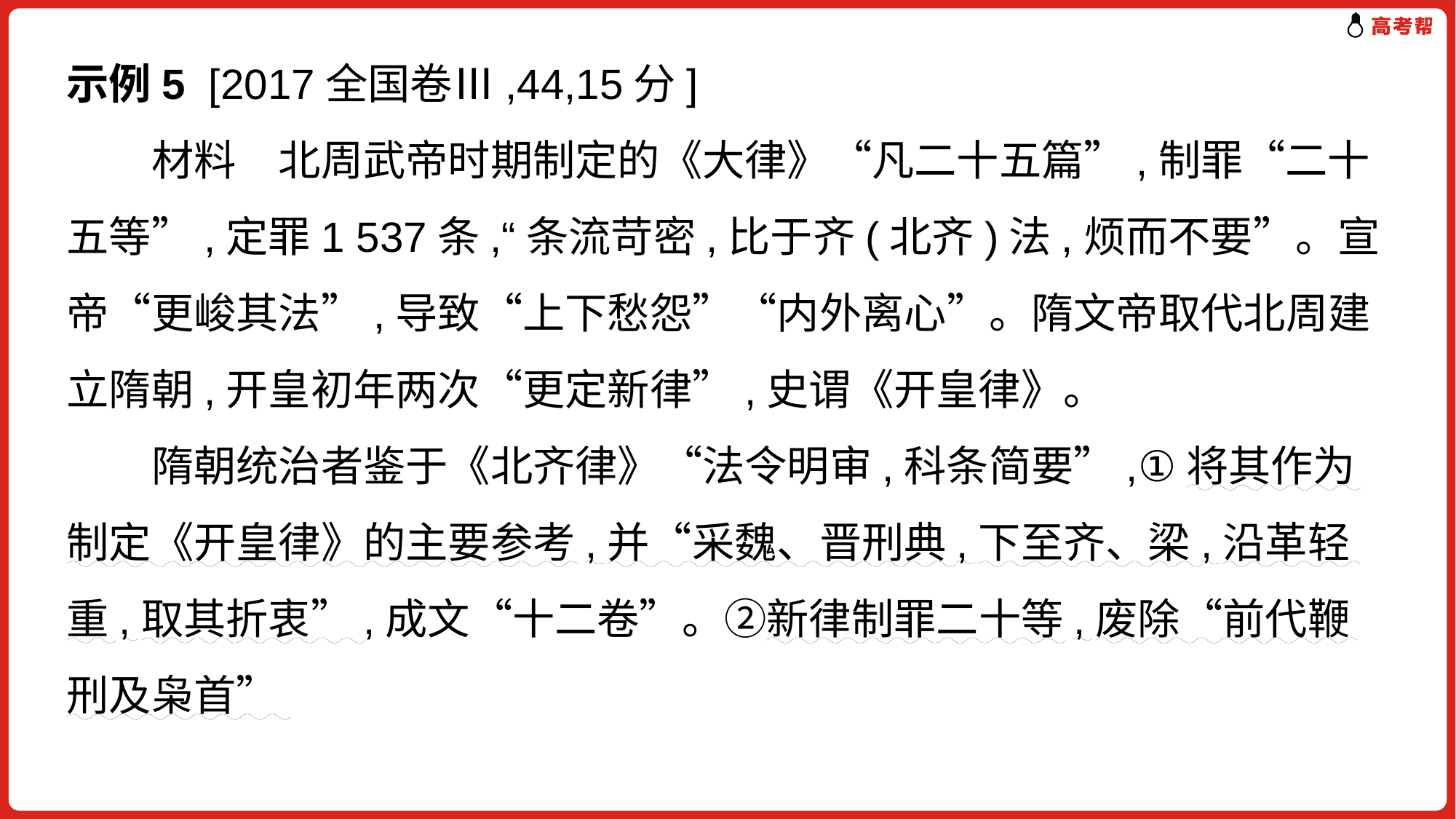

示例5  [2017全国卷Ⅲ,44,15分]
　　材料　北周武帝时期制定的《大律》“凡二十五篇”,制罪“二十五等”,定罪1 537条,“条流苛密,比于齐(北齐)法,烦而不要”。宣帝“更峻其法”,导致“上下愁怨”“内外离心”。隋文帝取代北周建立隋朝,开皇初年两次“更定新律”,史谓《开皇律》。
　　隋朝统治者鉴于《北齐律》“法令明审,科条简要”,①将其作为制定《开皇律》的主要参考,并“采魏、晋刑典,下至齐、梁,沿革轻重,取其折衷”,成文“十二卷”。②新律制罪二十等,废除“前代鞭刑及枭首”